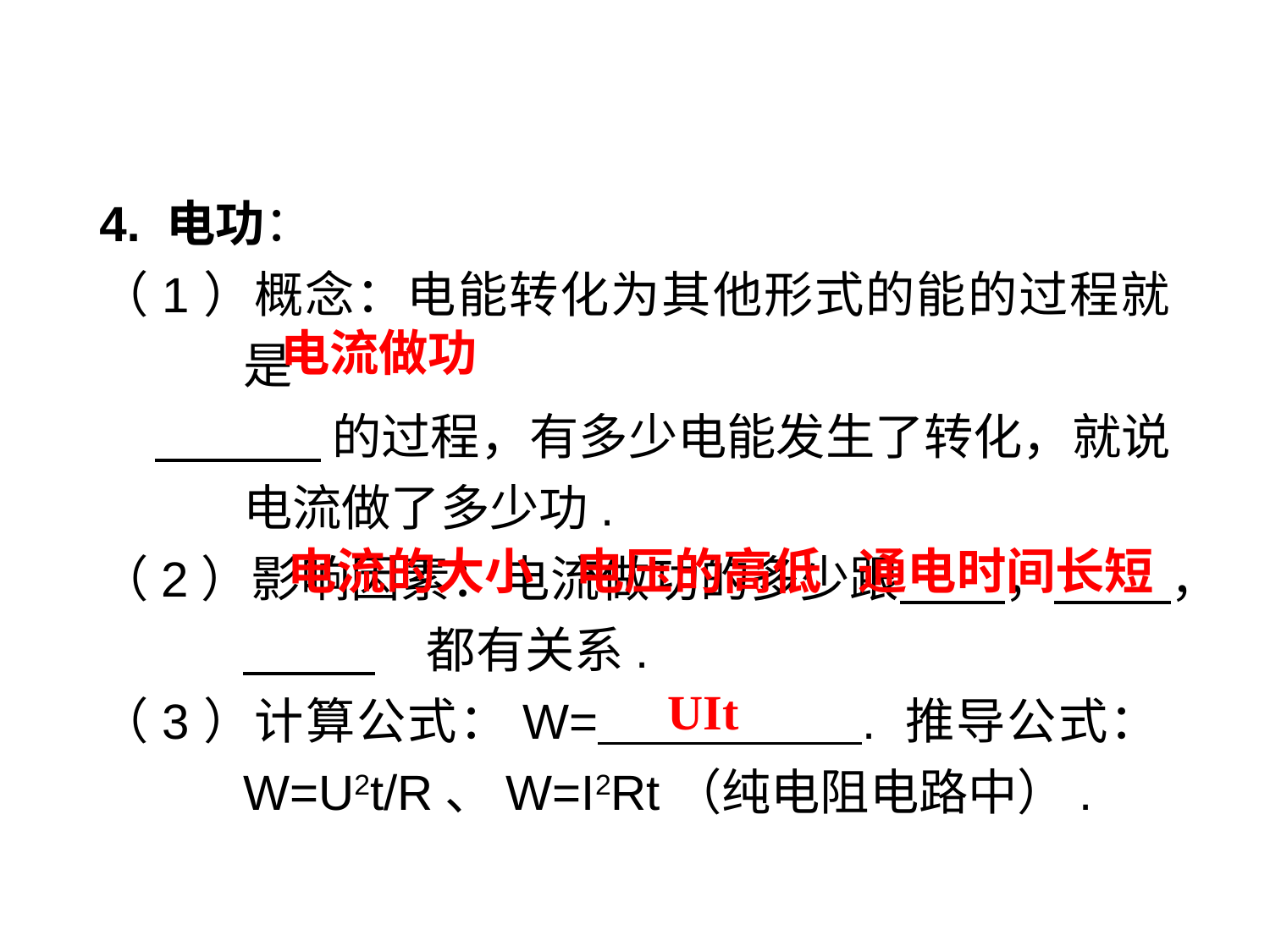

4. 电功：
（1）概念：电能转化为其他形式的能的过程就是
                    的过程，有多少电能发生了转化，就说电流做了多少功.
（2）影响因素：电流做功的多少跟         ，          ，            . 都有关系.
（3）计算公式：W=                 . 推导公式：W=U2t/R、W=I2Rt（纯电阻电路中）.
电流做功
电流的大小
电压的高低
通电时间长短
UIt